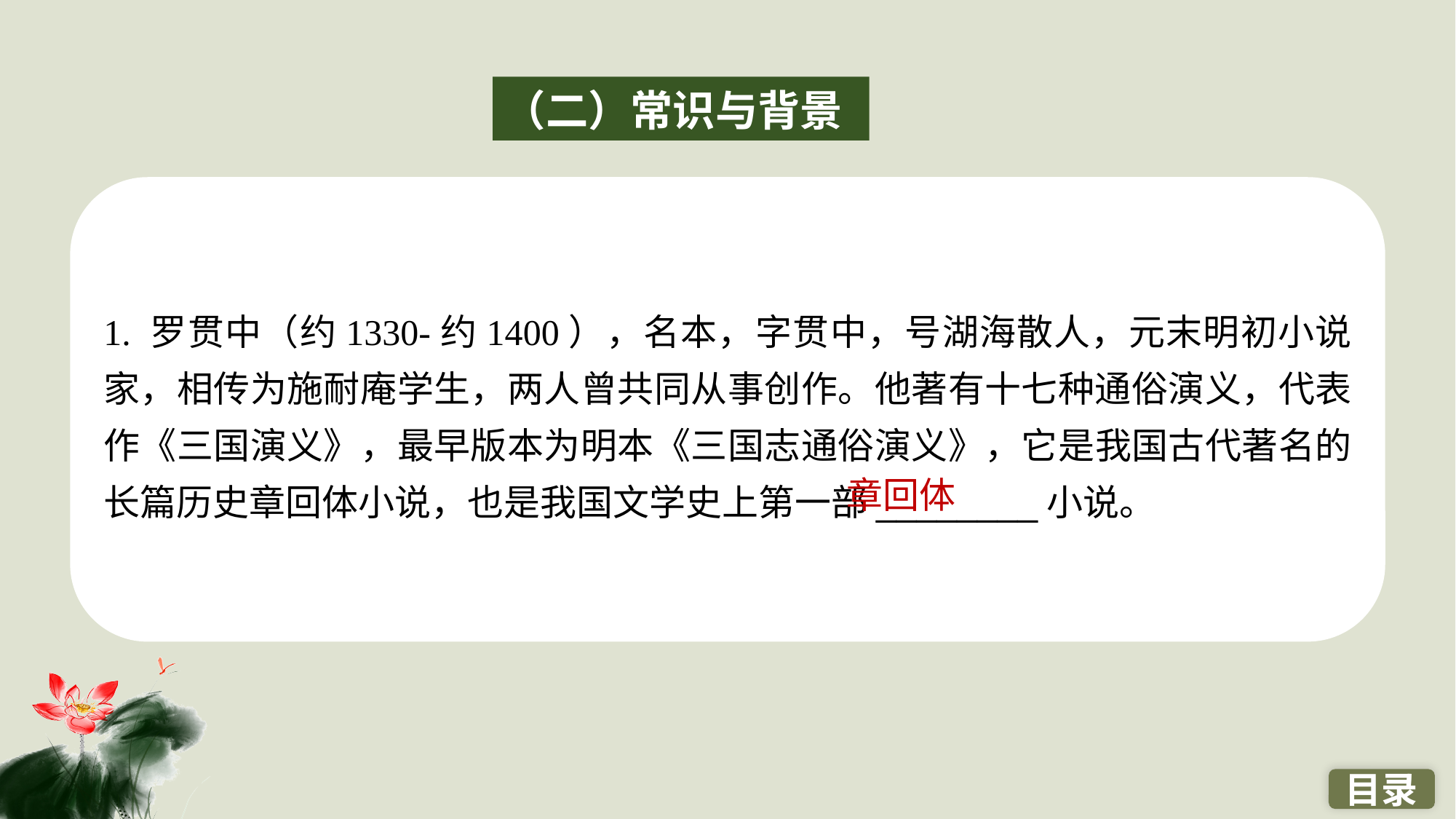

（二）常识与背景
1. 罗贯中（约1330-约1400），名本，字贯中，号湖海散人，元末明初小说家，相传为施耐庵学生，两人曾共同从事创作。他著有十七种通俗演义，代表作《三国演义》，最早版本为明本《三国志通俗演义》，它是我国古代著名的长篇历史章回体小说，也是我国文学史上第一部________小说。
章回体